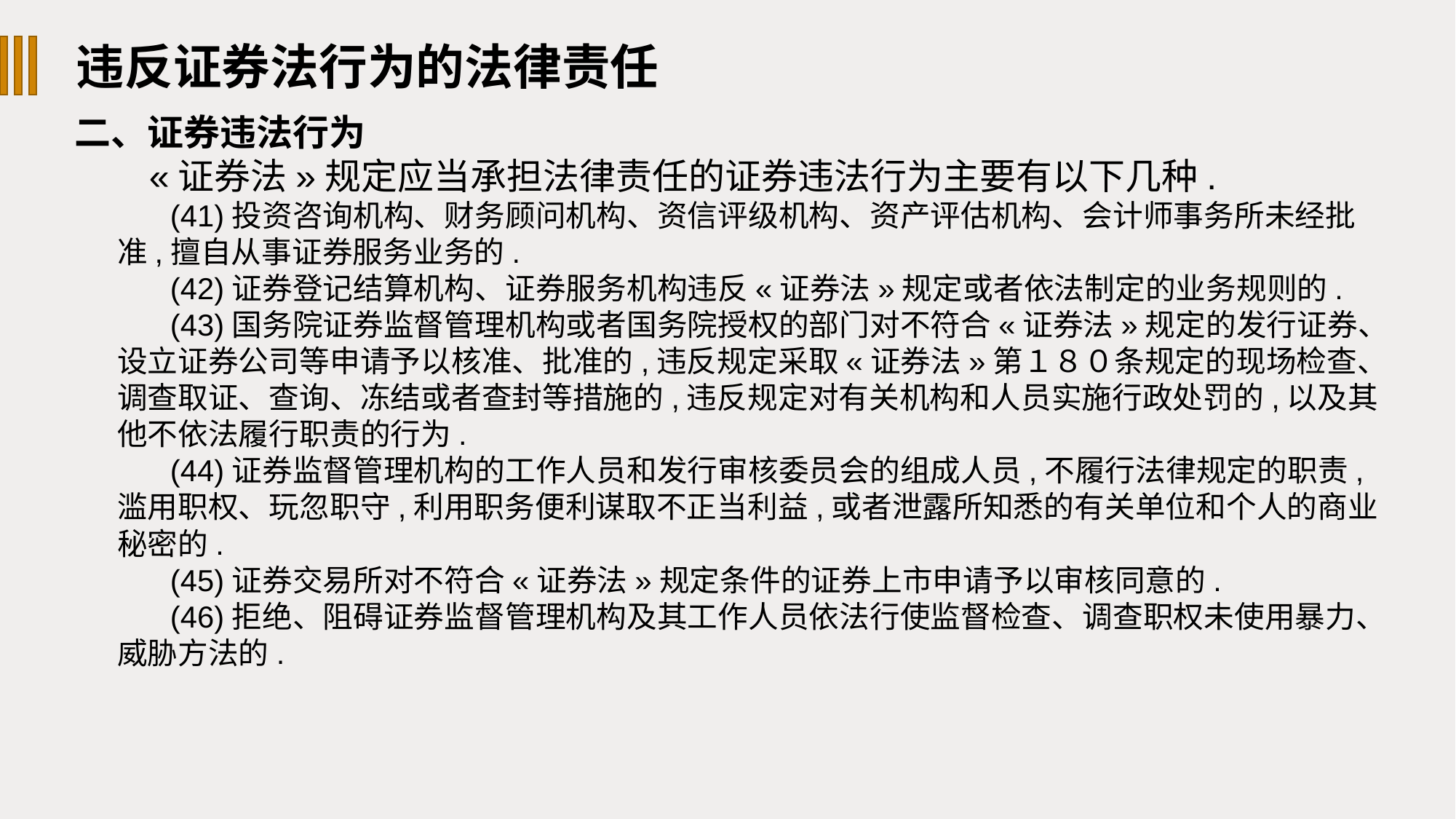

违反证券法行为的法律责任

二、证券违法行为
«证券法»规定应当承担法律责任的证券违法行为主要有以下几种.
(41)投资咨询机构、财务顾问机构、资信评级机构、资产评估机构、会计师事务所未经批准,擅自从事证券服务业务的.
(42)证券登记结算机构、证券服务机构违反«证券法»规定或者依法制定的业务规则的.
(43)国务院证券监督管理机构或者国务院授权的部门对不符合«证券法»规定的发行证券、设立证券公司等申请予以核准、批准的,违反规定采取«证券法»第１８０条规定的现场检查、调查取证、查询、冻结或者查封等措施的,违反规定对有关机构和人员实施行政处罚的,以及其他不依法履行职责的行为.
(44)证券监督管理机构的工作人员和发行审核委员会的组成人员,不履行法律规定的职责,滥用职权、玩忽职守,利用职务便利谋取不正当利益,或者泄露所知悉的有关单位和个人的商业秘密的.
(45)证券交易所对不符合«证券法»规定条件的证券上市申请予以审核同意的.
(46)拒绝、阻碍证券监督管理机构及其工作人员依法行使监督检查、调查职权未使用暴力、威胁方法的.